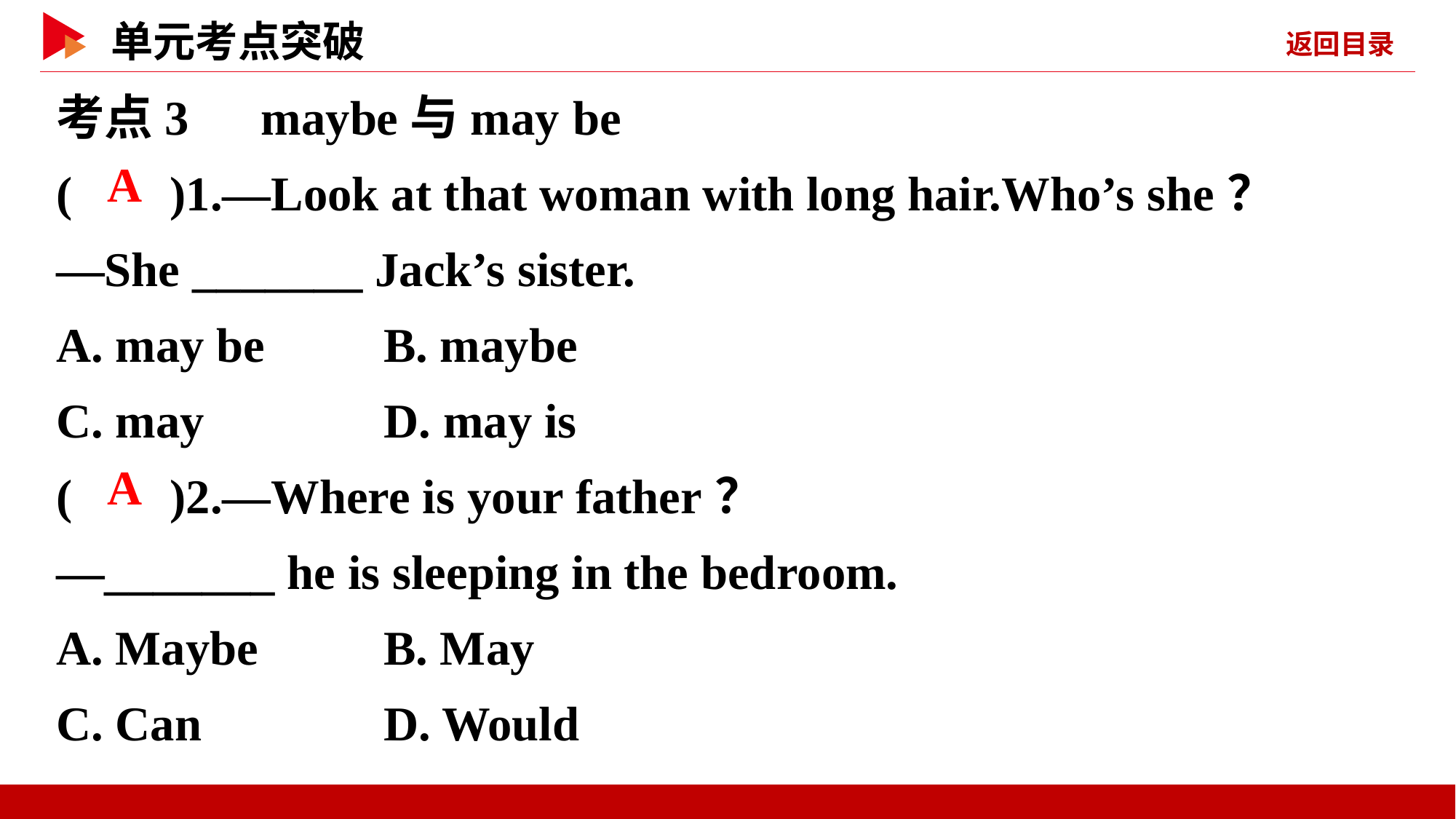

考点3　maybe与may be
(        )1.—Look at that woman with long hair.Who’s she？
—She _______ Jack’s sister.
A. may be  	B. maybe
C. may	         D. may is
(        )2.—Where is your father？
—_______ he is sleeping in the bedroom.
A. Maybe   	B. May
C. Can         	D. Would
   A
   A